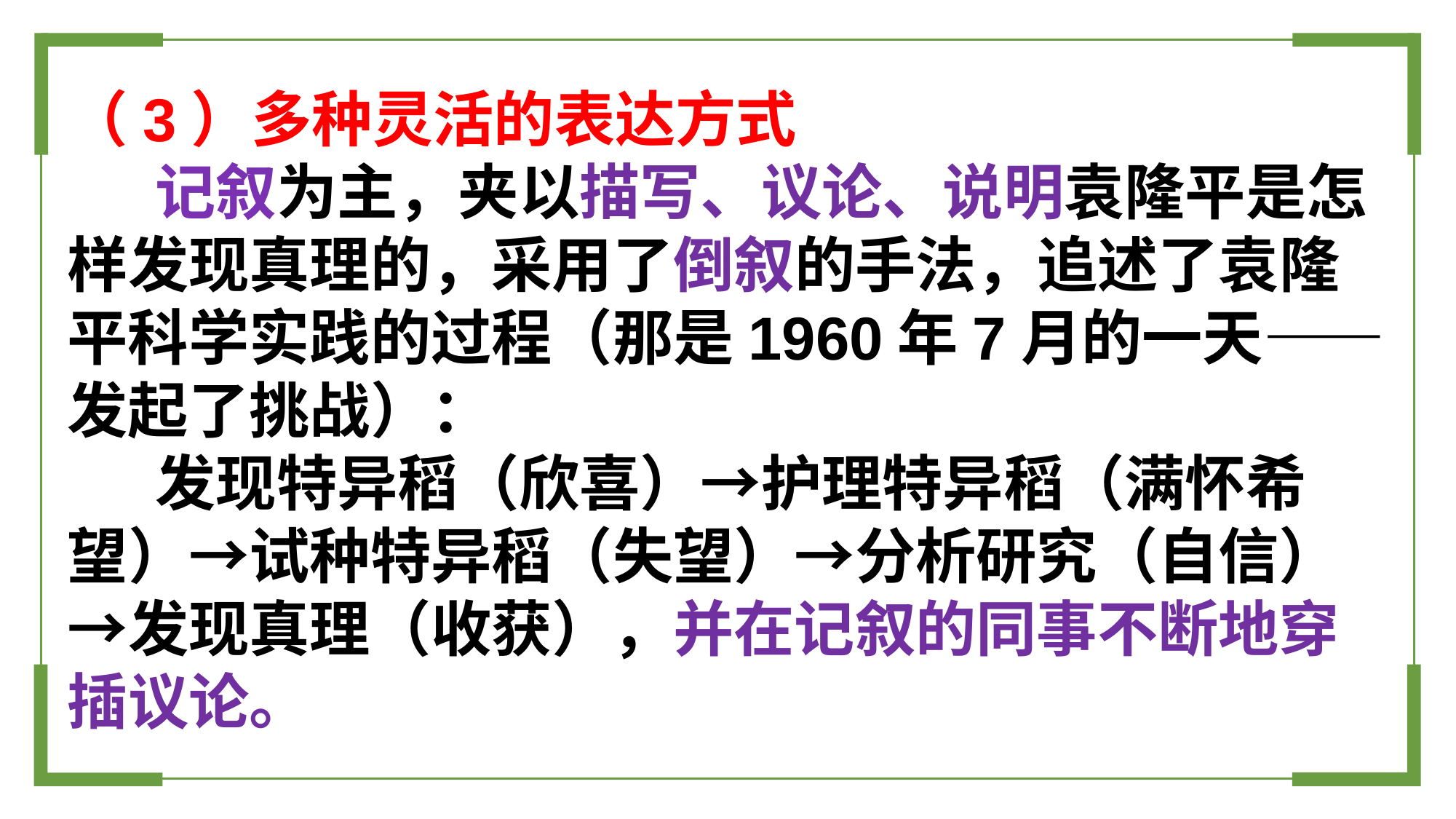

（3）多种灵活的表达方式
   记叙为主，夹以描写、议论、说明袁隆平是怎样发现真理的，采用了倒叙的手法，追述了袁隆平科学实践的过程（那是1960年7月的一天——发起了挑战）：
   发现特异稻（欣喜）→护理特异稻（满怀希望）→试种特异稻（失望）→分析研究（自信）→发现真理（收获），并在记叙的同事不断地穿插议论。